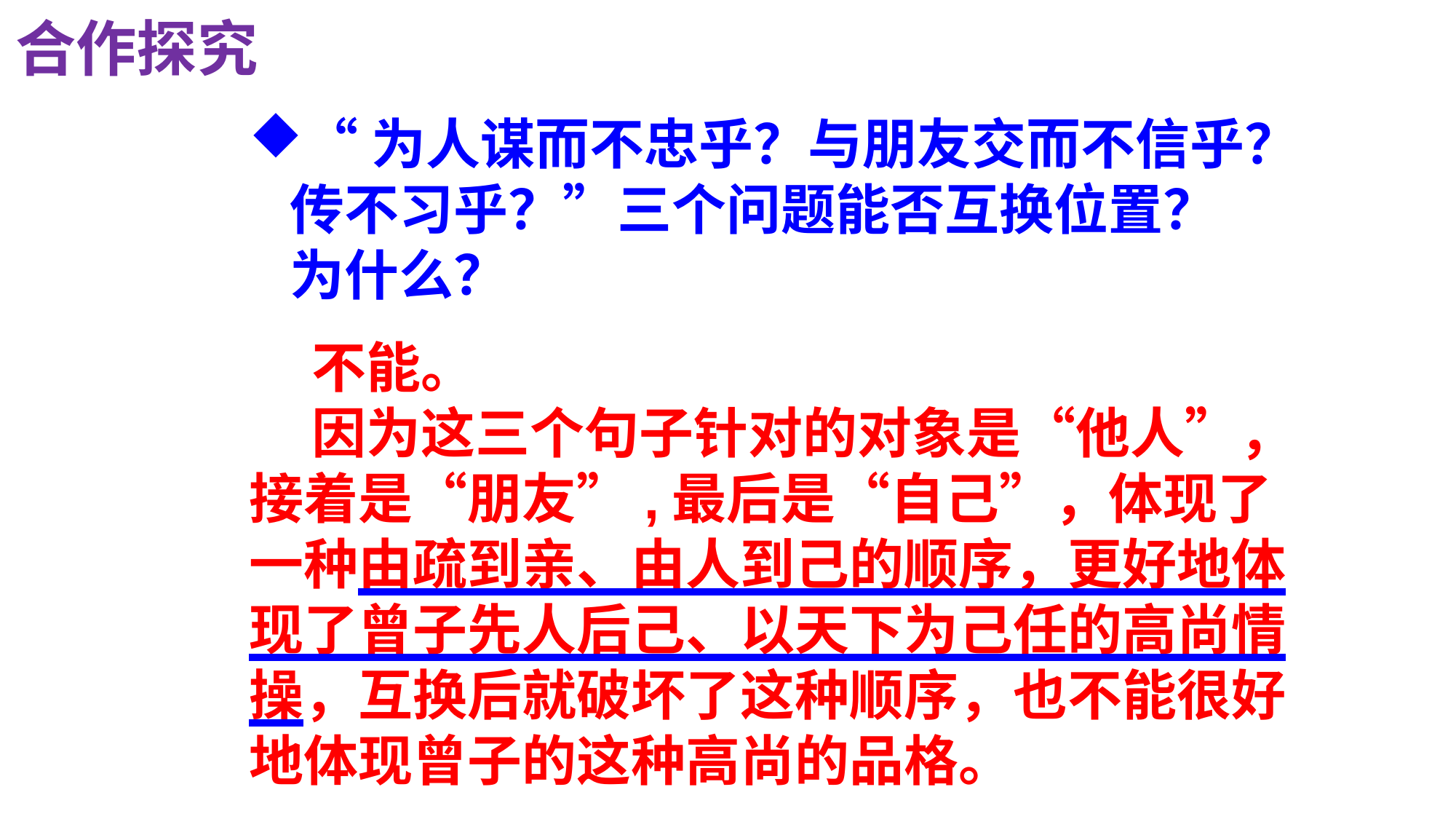

合作探究
“为人谋而不忠乎？与朋友交而不信乎？传不习乎？”三个问题能否互换位置？为什么？

    不能。
    因为这三个句子针对的对象是“他人”，接着是“朋友”,最后是“自己”，体现了一种由疏到亲、由人到己的顺序，更好地体现了曾子先人后己、以天下为己任的高尚情操，互换后就破坏了这种顺序，也不能很好地体现曾子的这种高尚的品格。